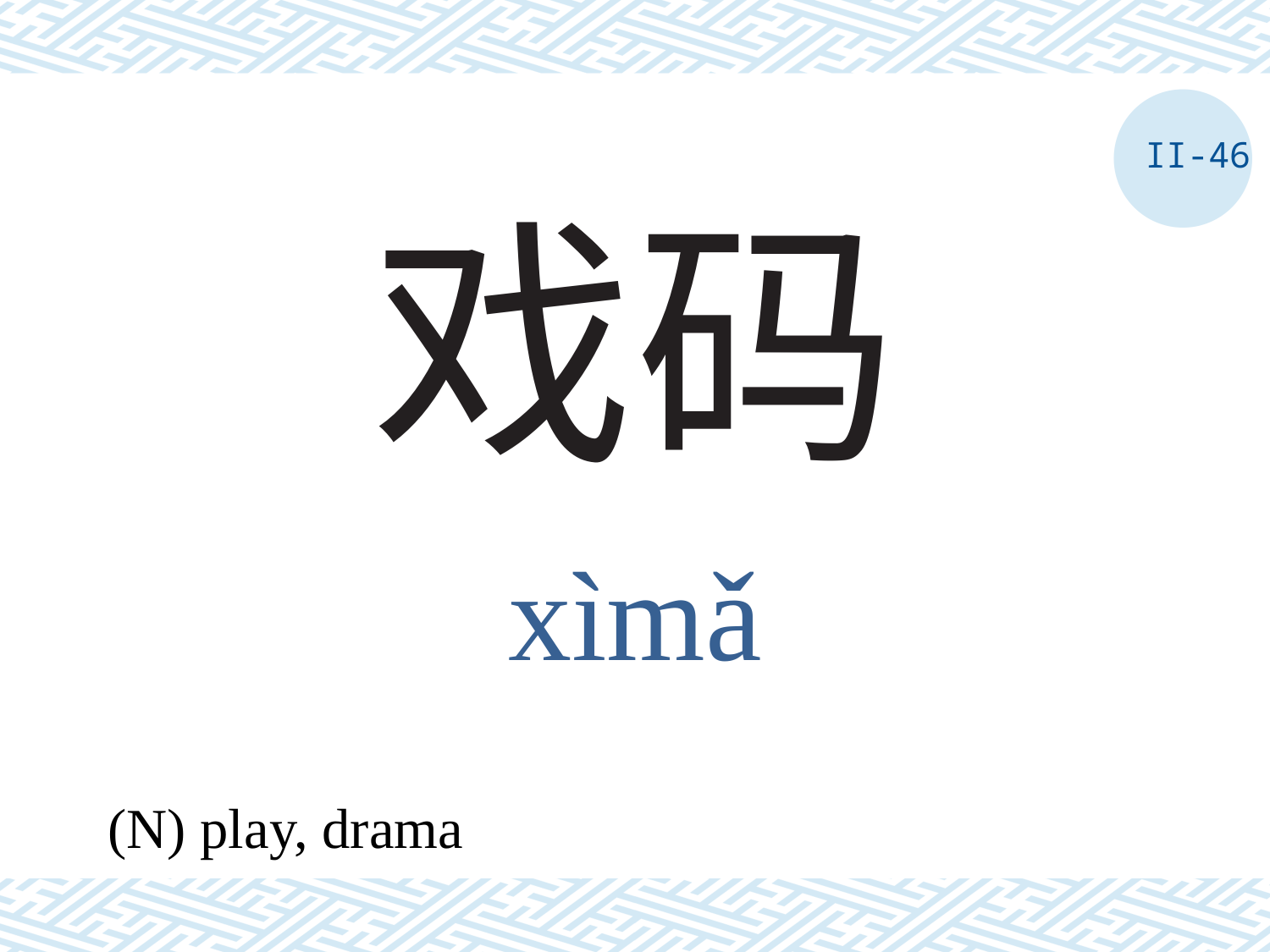

II-46

# 戏码
xìmǎ
(N) play, drama